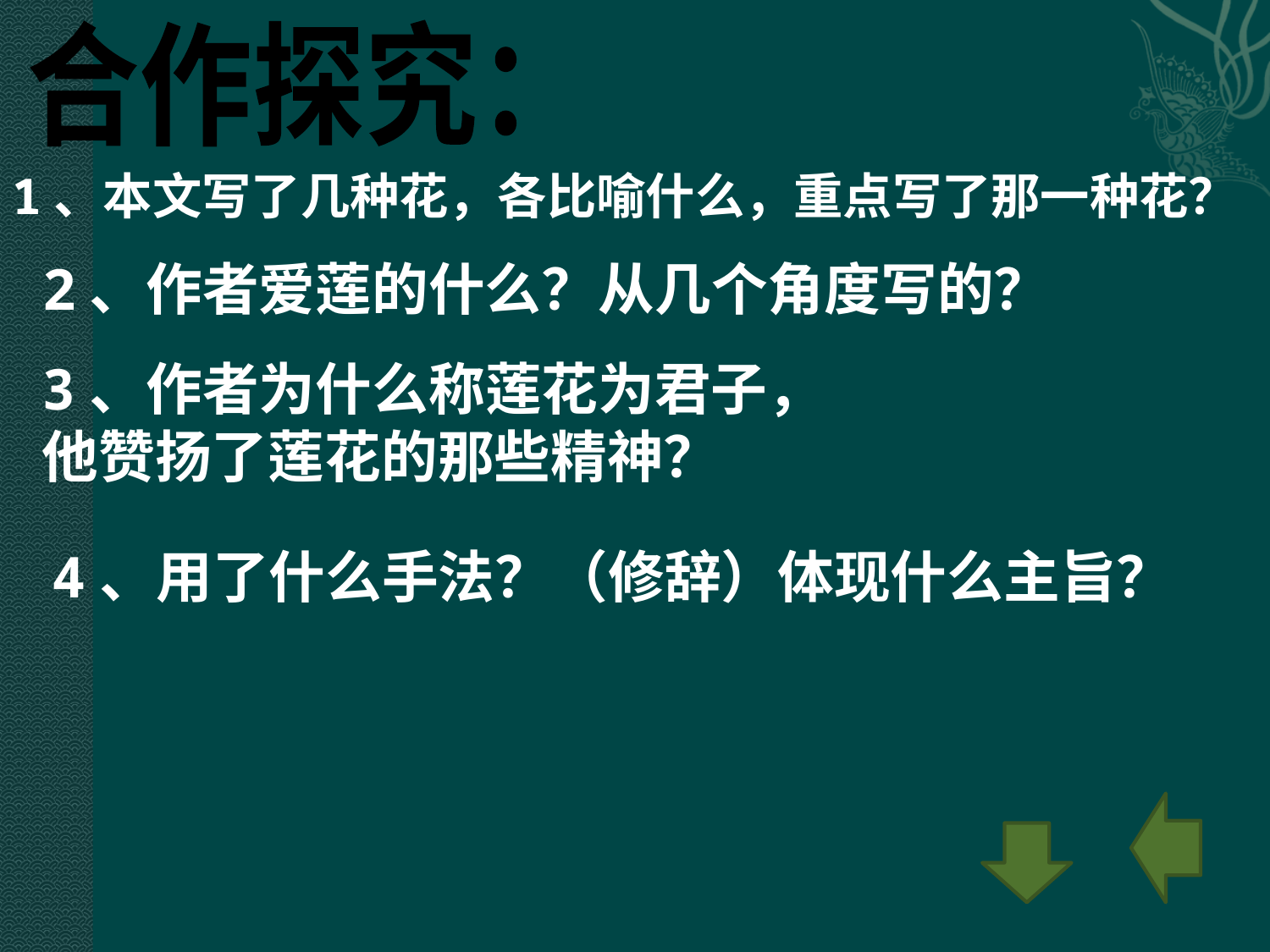

合作探究：
1、本文写了几种花，各比喻什么，重点写了那一种花？
2、作者爱莲的什么？从几个角度写的？
3、作者为什么称莲花为君子，
他赞扬了莲花的那些精神？
4、用了什么手法？（修辞）体现什么主旨？